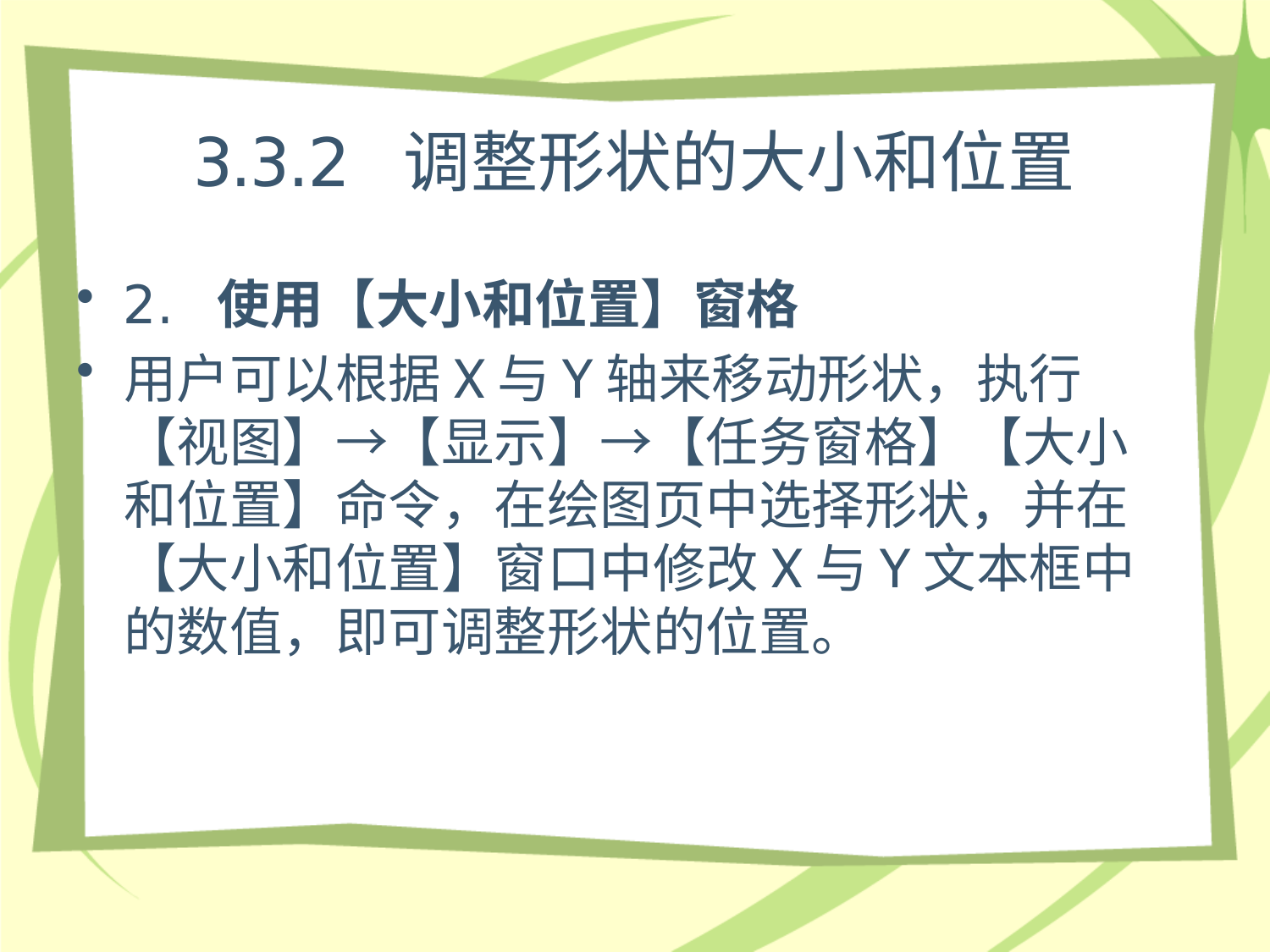

# 3.3.2  调整形状的大小和位置
2.  使用【大小和位置】窗格
用户可以根据X与Y轴来移动形状，执行【视图】→【显示】→【任务窗格】【大小和位置】命令，在绘图页中选择形状，并在【大小和位置】窗口中修改X与Y文本框中的数值，即可调整形状的位置。